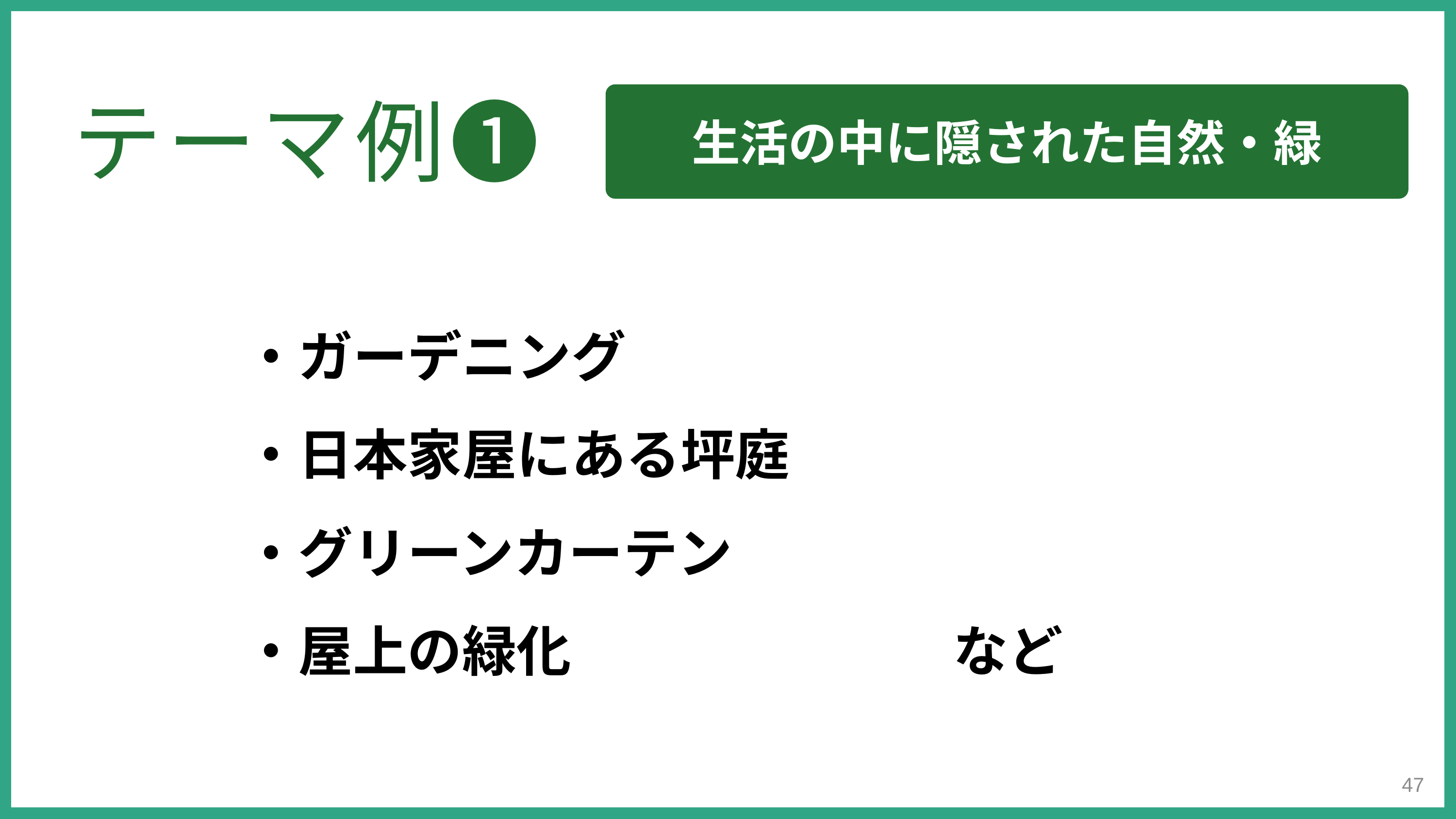

生活の中に隠された自然・緑
テーマ例❶
・ガーデニング
・日本家屋にある坪庭
・グリーンカーテン
・屋上の緑化　　　　　　　など

47